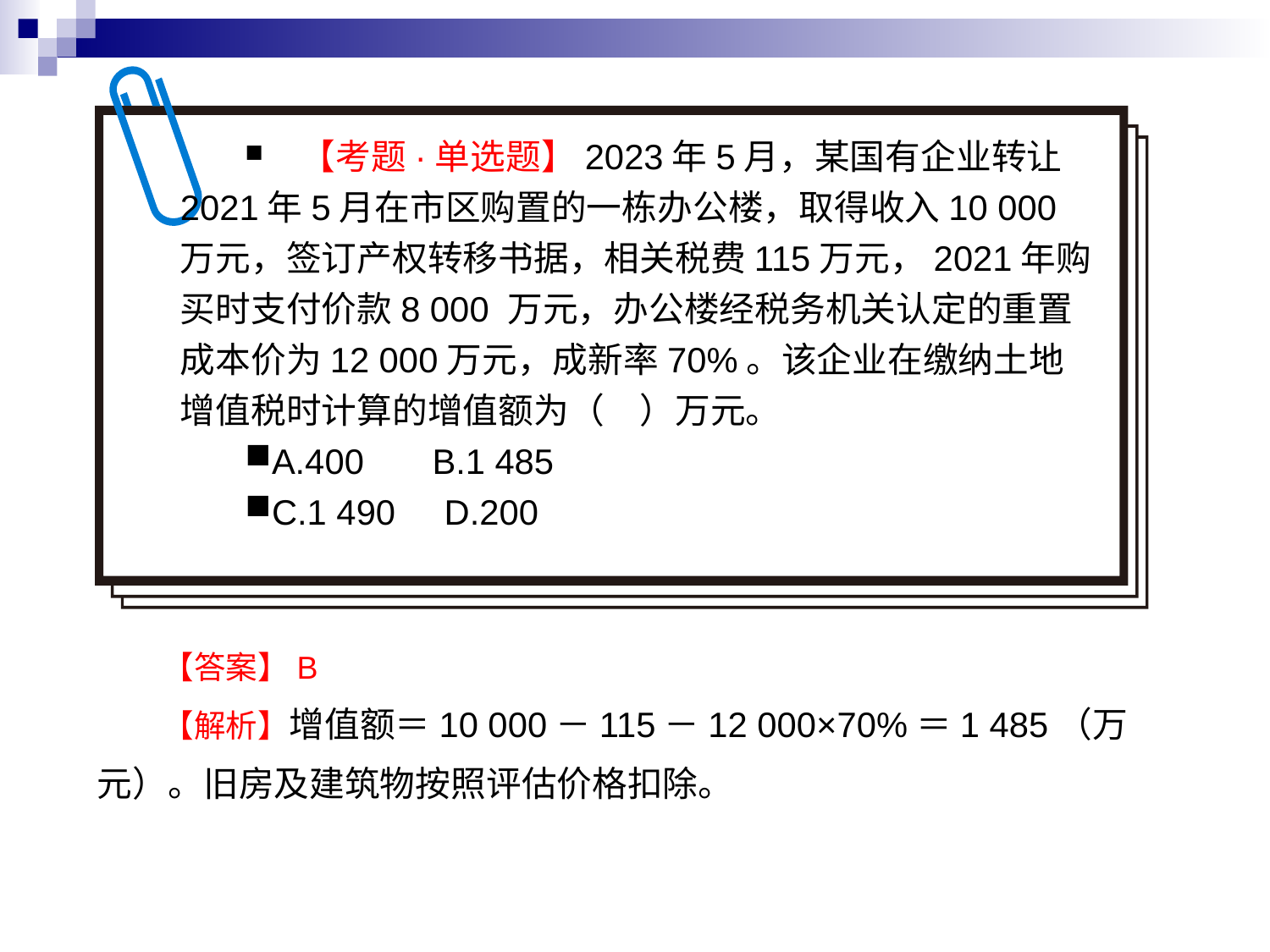

【考题·单选题】2023年5月，某国有企业转让2021年5月在市区购置的一栋办公楼，取得收入10 000万元，签订产权转移书据，相关税费115万元，2021年购买时支付价款8 000 万元，办公楼经税务机关认定的重置成本价为12 000万元，成新率70%。该企业在缴纳土地增值税时计算的增值额为（　）万元。
A.400       B.1 485
C.1 490     D.200
【答案】B
【解析】增值额＝10 000－115－12 000×70%＝1 485（万元）。旧房及建筑物按照评估价格扣除。